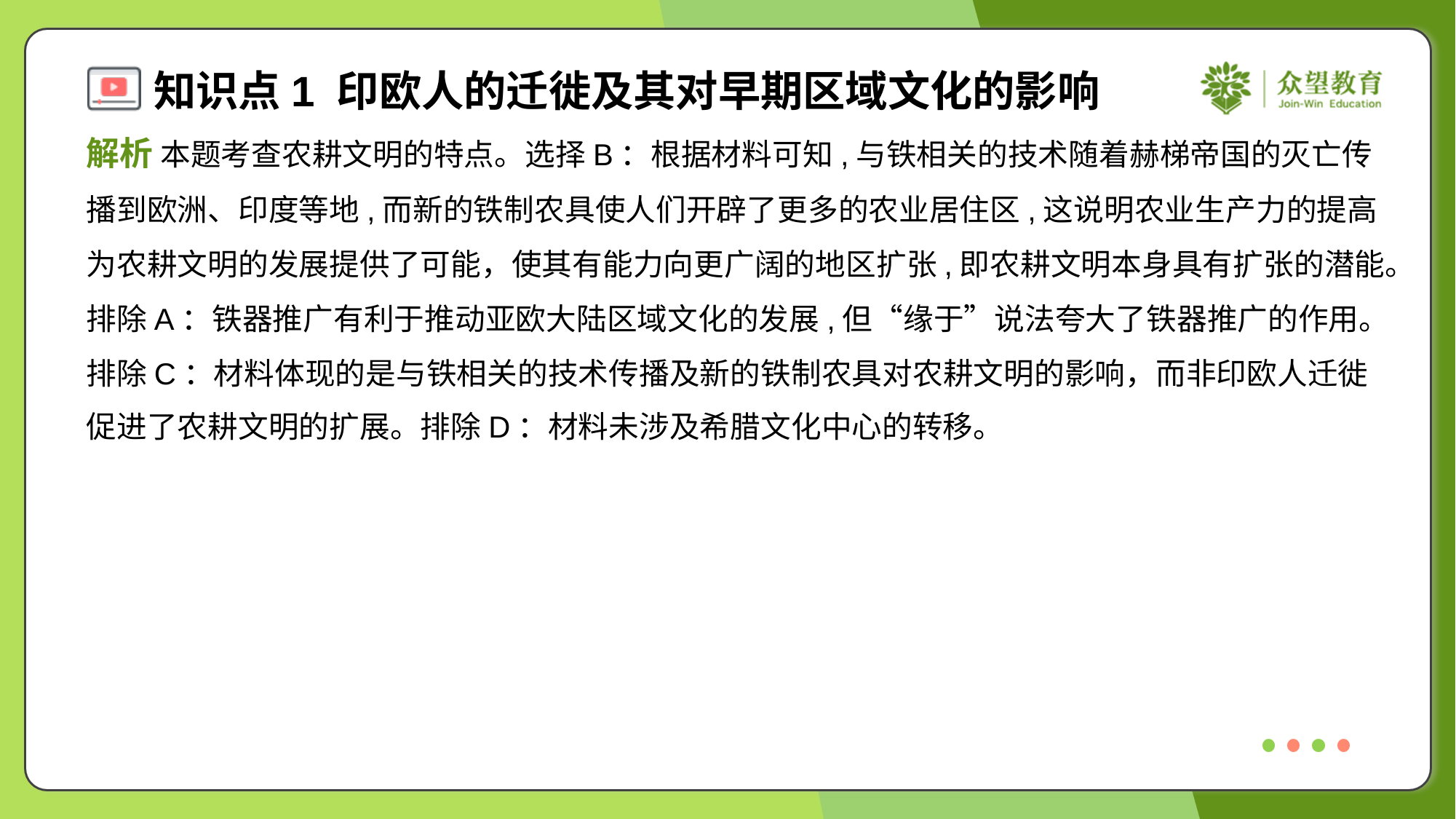

解析 本题考查农耕文明的特点。选择B：根据材料可知,与铁相关的技术随着赫梯帝国的灭亡传
播到欧洲、印度等地,而新的铁制农具使人们开辟了更多的农业居住区,这说明农业生产力的提高
为农耕文明的发展提供了可能，使其有能力向更广阔的地区扩张,即农耕文明本身具有扩张的潜能。
排除A：铁器推广有利于推动亚欧大陆区域文化的发展,但“缘于”说法夸大了铁器推广的作用。
排除C：材料体现的是与铁相关的技术传播及新的铁制农具对农耕文明的影响，而非印欧人迁徙
促进了农耕文明的扩展。排除D：材料未涉及希腊文化中心的转移。